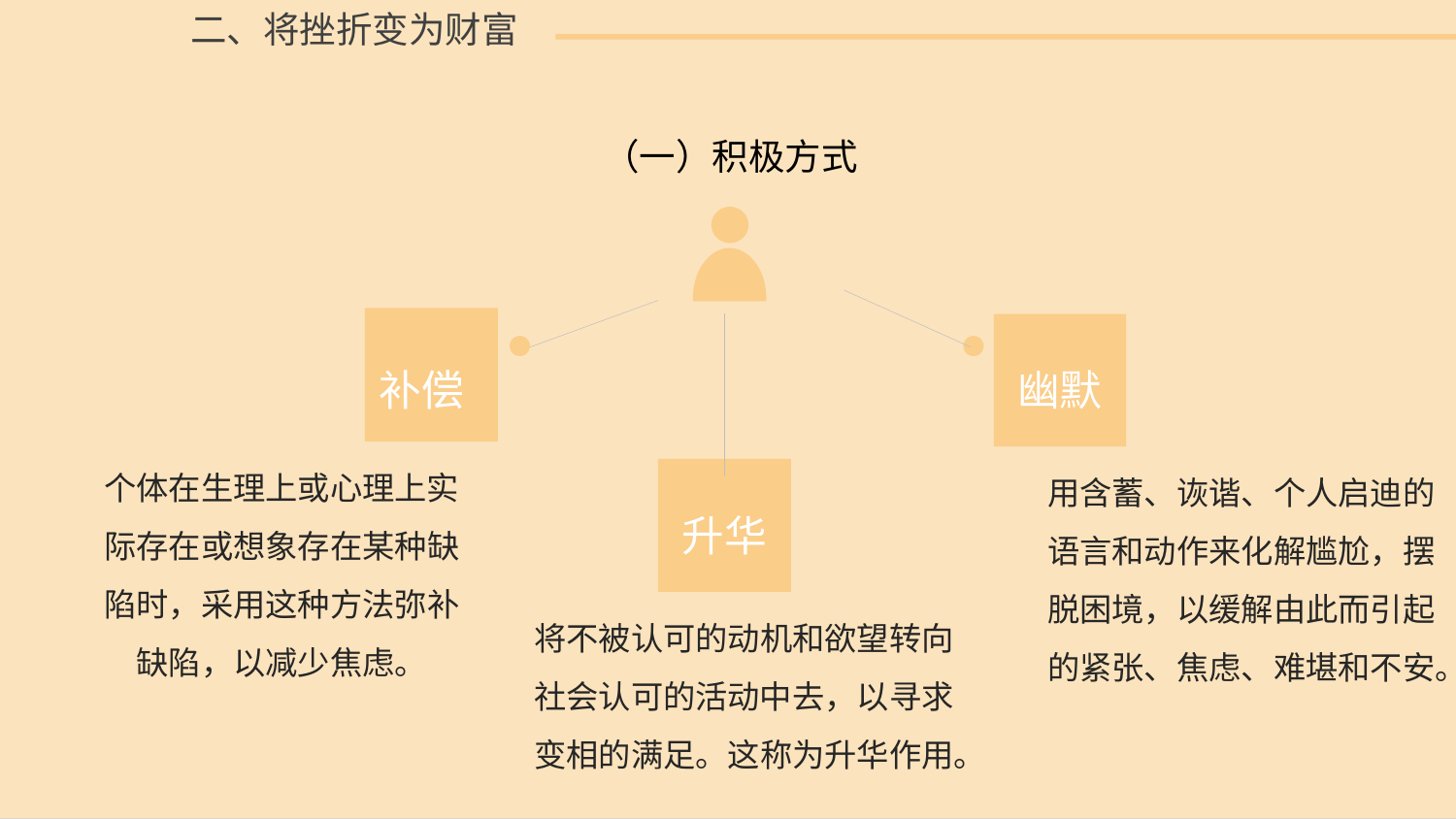

二、将挫折变为财富

（一）积极方式

幽默
补偿

个体在生理上或心理上实际存在或想象存在某种缺陷时，采用这种方法弥补缺陷，以减少焦虑。
用含蓄、诙谐、个人启迪的语言和动作来化解尴尬，摆脱困境，以缓解由此而引起的紧张、焦虑、难堪和不安。

升华
将不被认可的动机和欲望转向社会认可的活动中去，以寻求变相的满足。这称为升华作用。